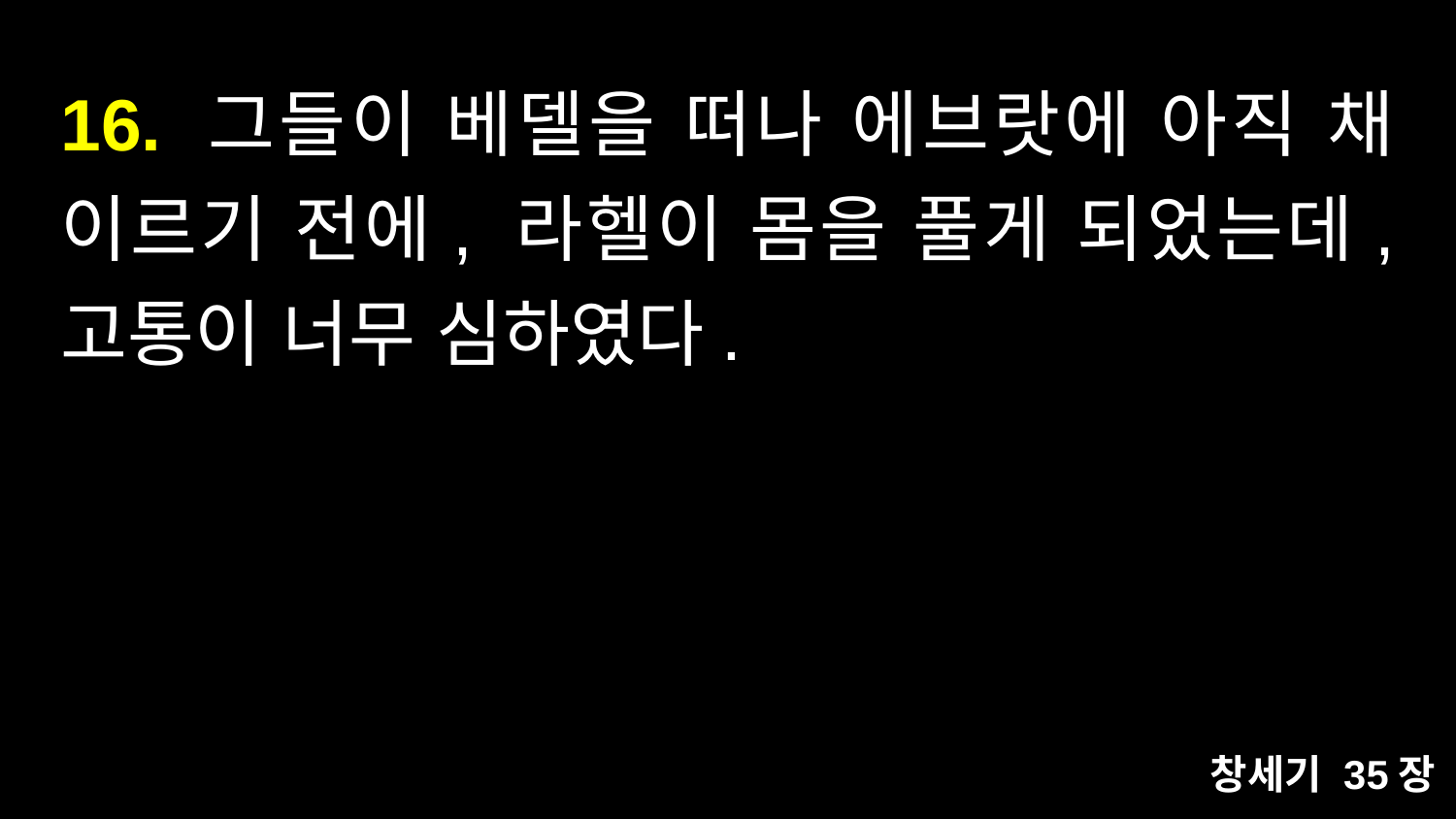

# 16. 그들이 베델을 떠나 에브랏에 아직 채 이르기 전에, 라헬이 몸을 풀게 되었는데, 고통이 너무 심하였다.
창세기 35장